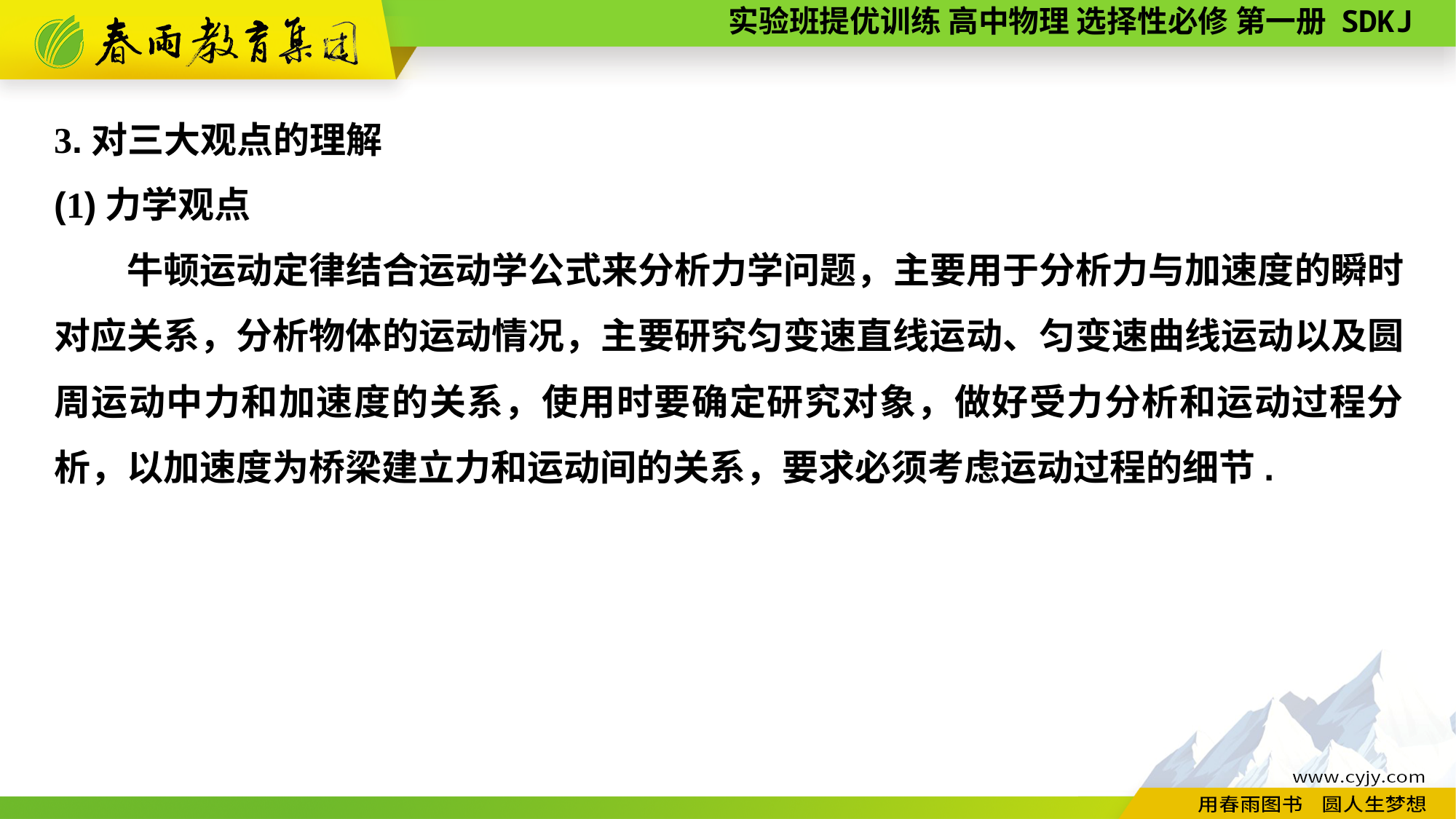

3.对三大观点的理解
(1)力学观点
牛顿运动定律结合运动学公式来分析力学问题，主要用于分析力与加速度的瞬时对应关系，分析物体的运动情况，主要研究匀变速直线运动、匀变速曲线运动以及圆周运动中力和加速度的关系，使用时要确定研究对象，做好受力分析和运动过程分析，以加速度为桥梁建立力和运动间的关系，要求必须考虑运动过程的细节.